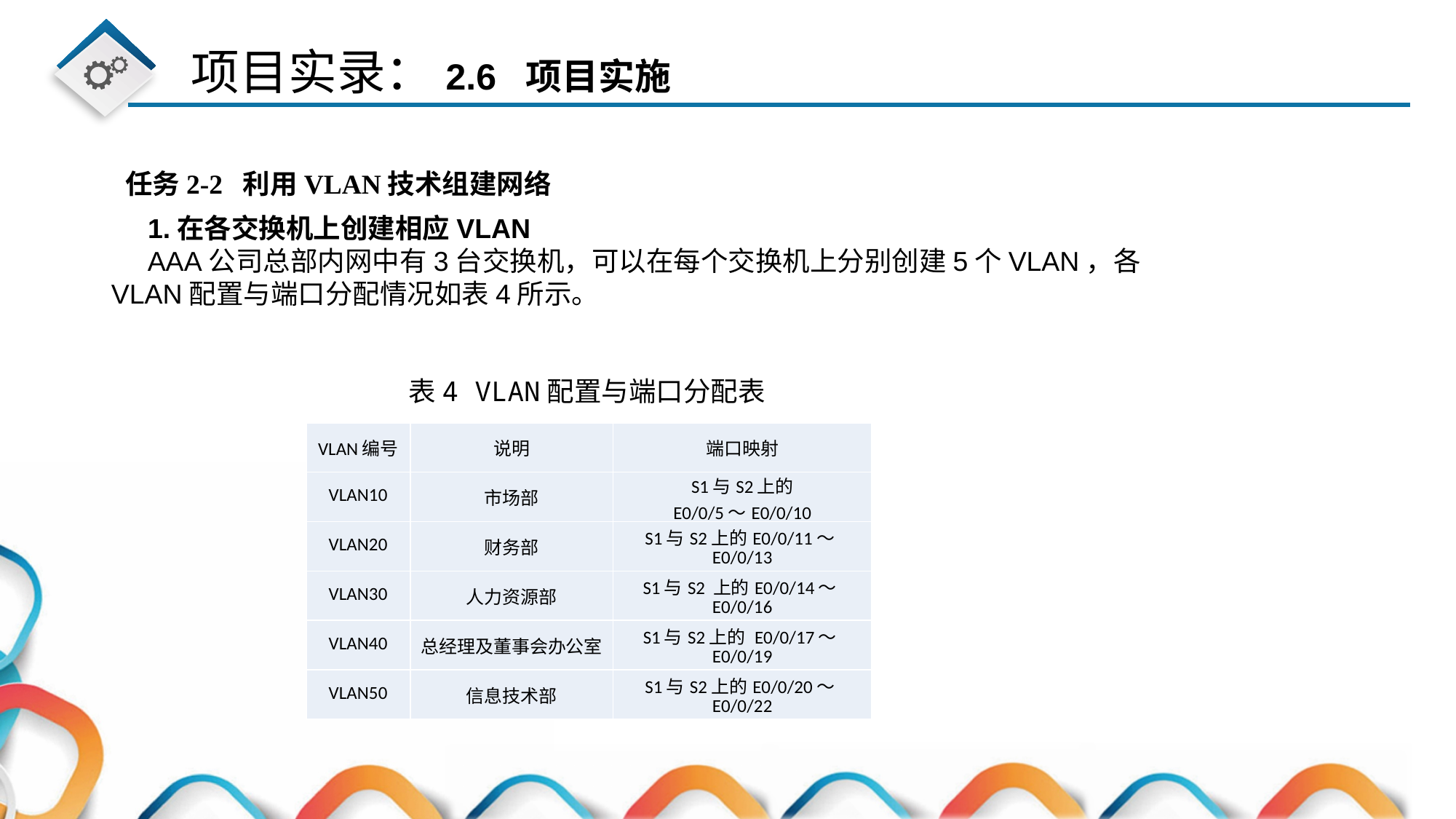

任务2-2  利用VLAN技术组建网络
1.在各交换机上创建相应VLAN
AAA公司总部内网中有3台交换机，可以在每个交换机上分别创建5个VLAN，各VLAN配置与端口分配情况如表4所示。
表4 VLAN配置与端口分配表
| VLAN编号 | 说明 | 端口映射 |
| --- | --- | --- |
| VLAN10 | 市场部 | S1与S2上的 E0/0/5～E0/0/10 |
| VLAN20 | 财务部 | S1与S2上的E0/0/11～E0/0/13 |
| VLAN30 | 人力资源部 | S1与S2 上的E0/0/14～E0/0/16 |
| VLAN40 | 总经理及董事会办公室 | S1与S2上的 E0/0/17～E0/0/19 |
| VLAN50 | 信息技术部 | S1与S2上的E0/0/20～E0/0/22 |